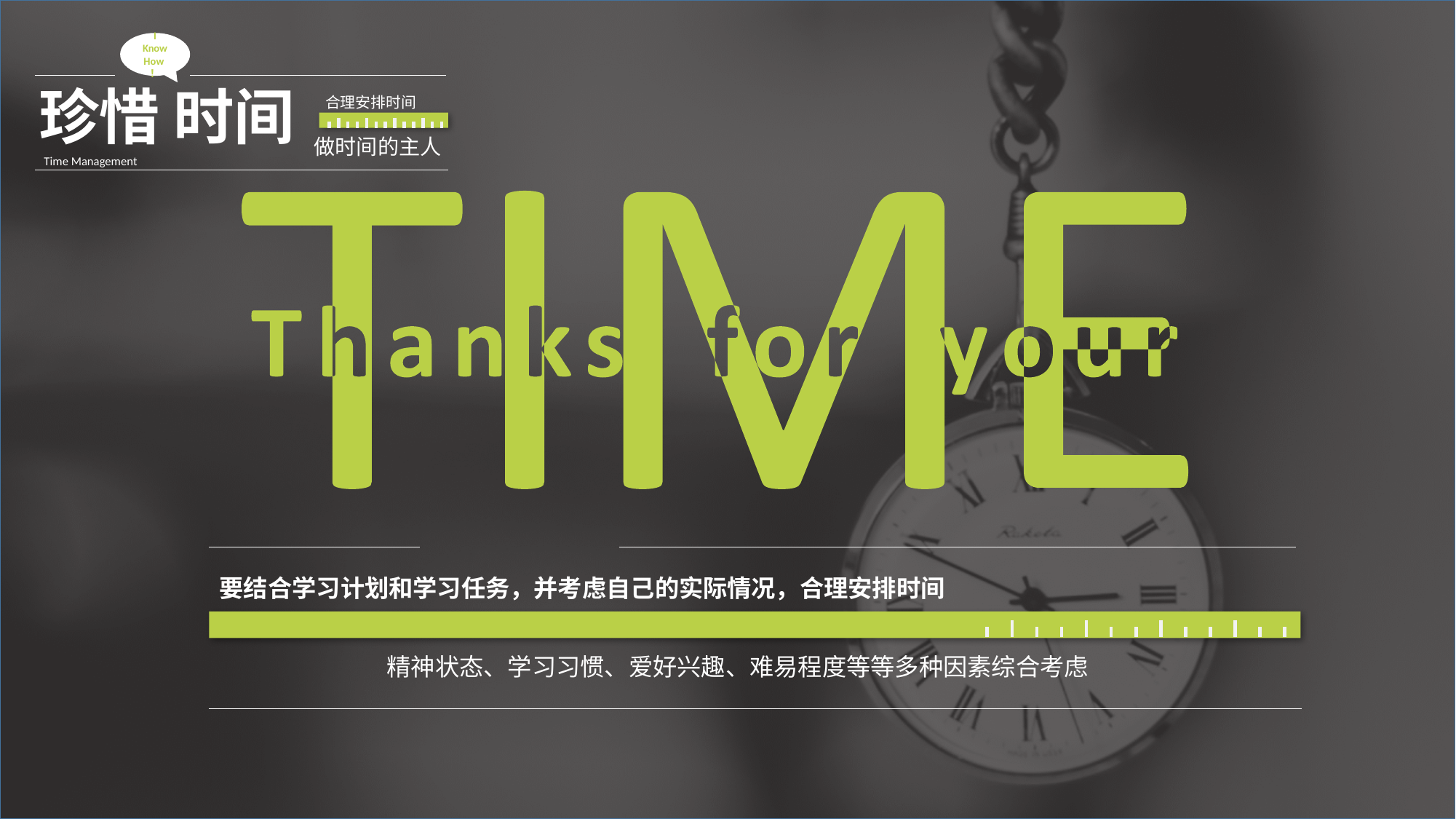

I Know How！
合理安排时间
珍惜 时间

做时间的主人
Time Management

要结合学习计划和学习任务，并考虑自己的实际情况，合理安排时间

精神状态、学习习惯、爱好兴趣、难易程度等等多种因素综合考虑